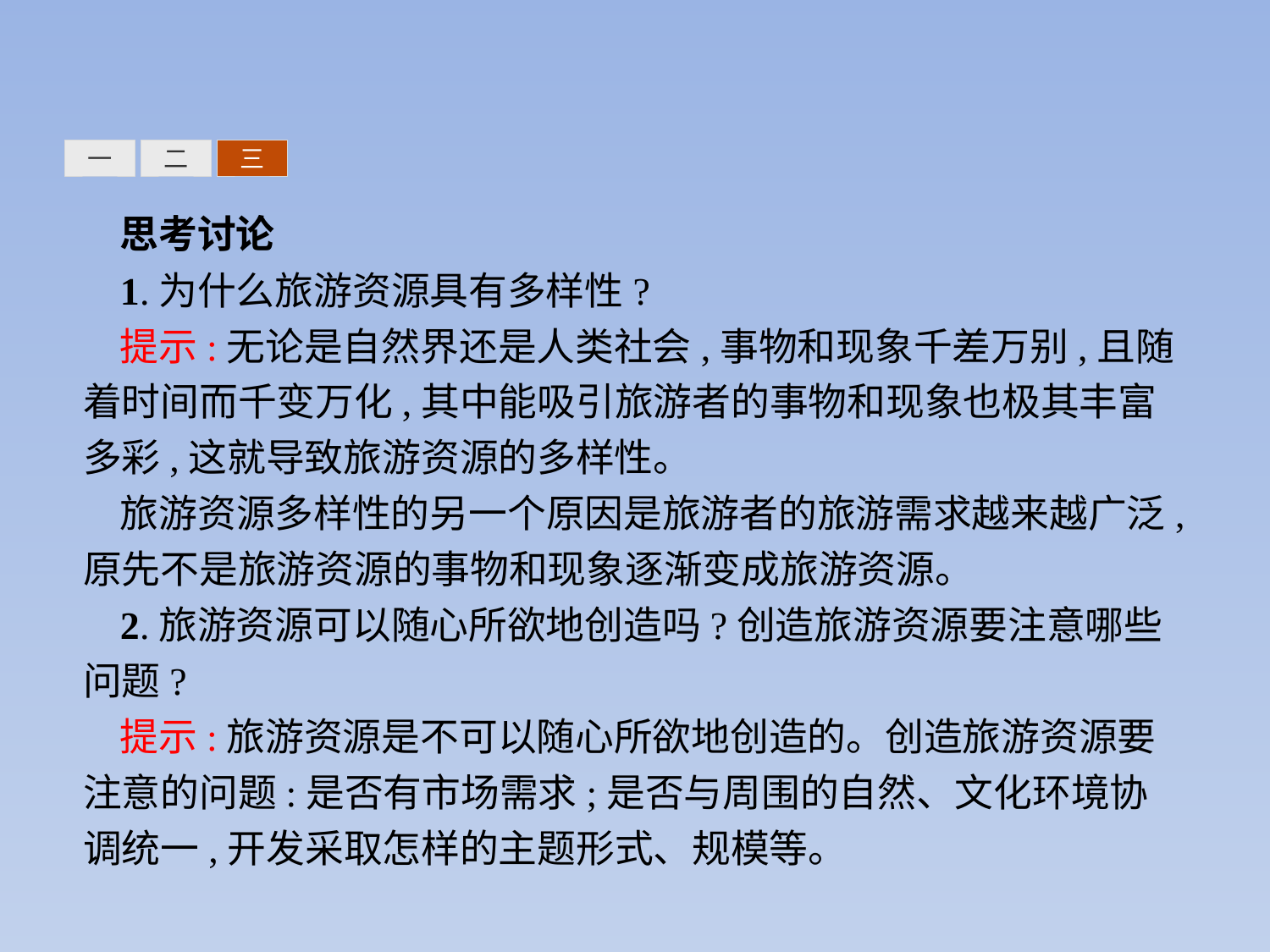

三
一
二
思考讨论
1.为什么旅游资源具有多样性?
提示:无论是自然界还是人类社会,事物和现象千差万别,且随着时间而千变万化,其中能吸引旅游者的事物和现象也极其丰富多彩,这就导致旅游资源的多样性。
旅游资源多样性的另一个原因是旅游者的旅游需求越来越广泛,原先不是旅游资源的事物和现象逐渐变成旅游资源。
2.旅游资源可以随心所欲地创造吗?创造旅游资源要注意哪些问题?
提示:旅游资源是不可以随心所欲地创造的。创造旅游资源要注意的问题:是否有市场需求;是否与周围的自然、文化环境协调统一,开发采取怎样的主题形式、规模等。